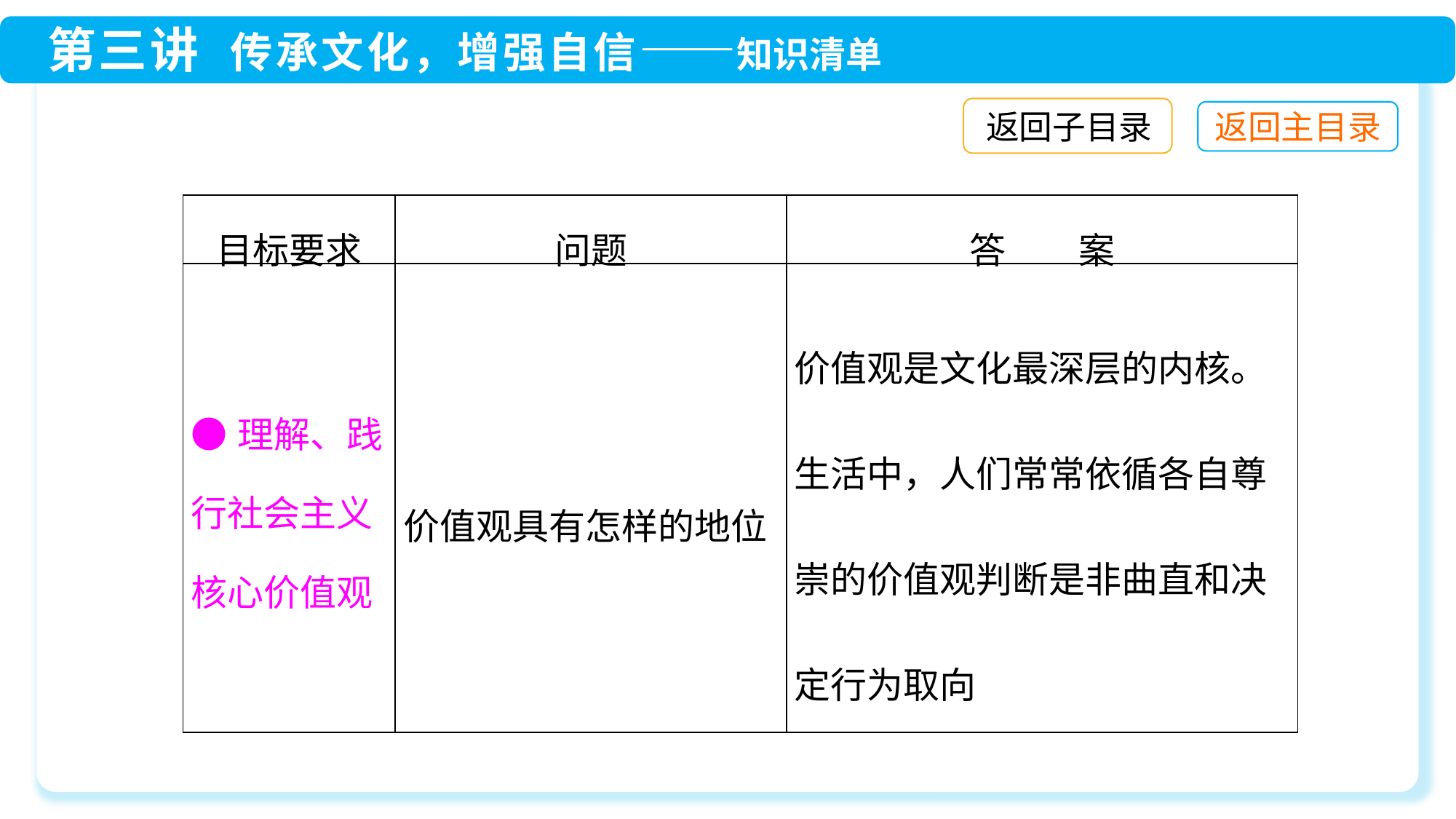

返回子目录
| 目标要求 | 问题 | 答　　案 |
| --- | --- | --- |
| ●理解、践行社会主义核心价值观 | 价值观具有怎样的地位 | 价值观是文化最深层的内核。生活中，人们常常依循各自尊崇的价值观判断是非曲直和决定行为取向 |